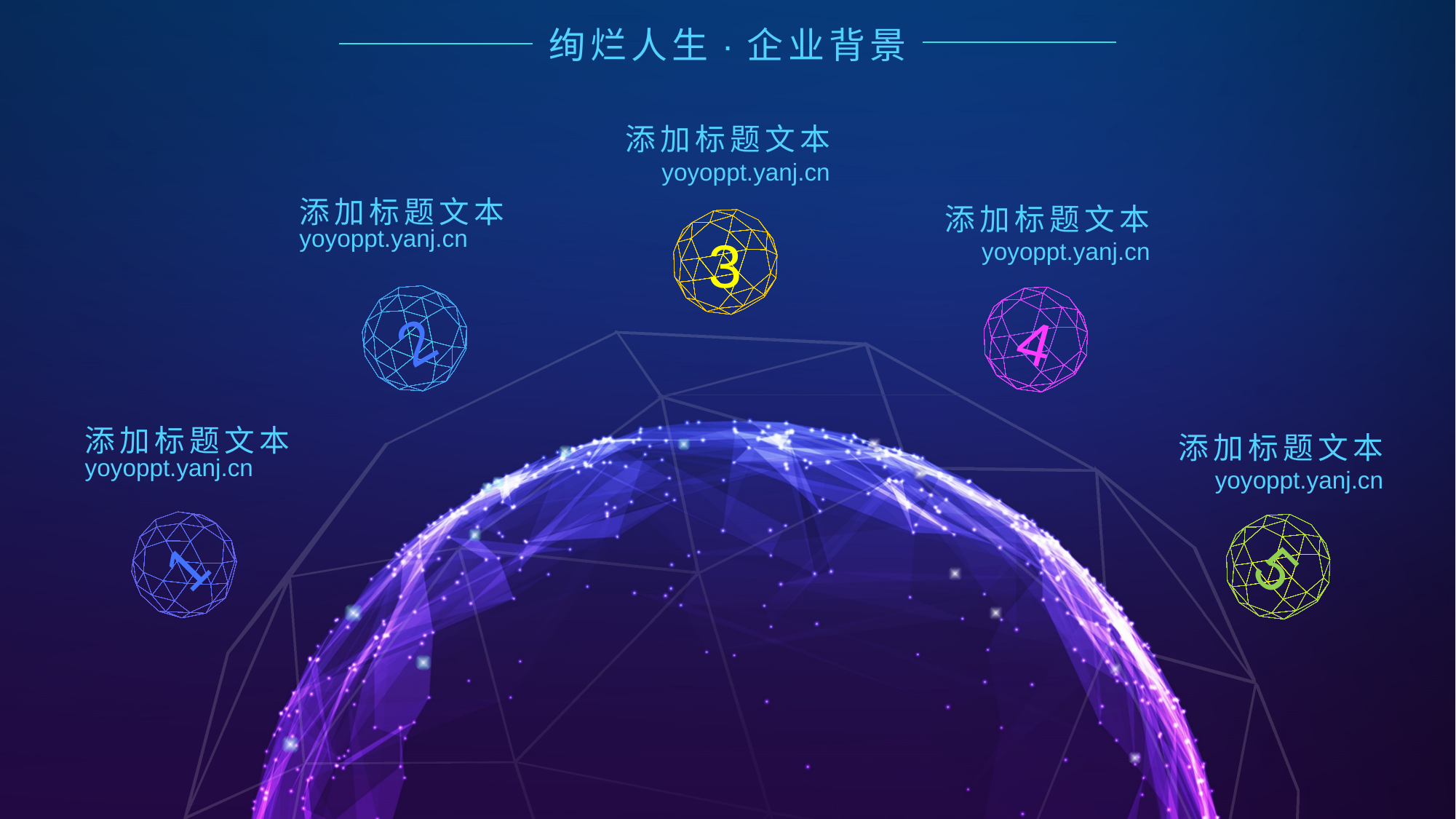

绚烂人生·企业背景

添加标题文本
yoyoppt.yanj.cn
添加标题文本
yoyoppt.yanj.cn
添加标题文本
yoyoppt.yanj.cn

3

2
4

添加标题文本
yoyoppt.yanj.cn
添加标题文本
yoyoppt.yanj.cn

1
5